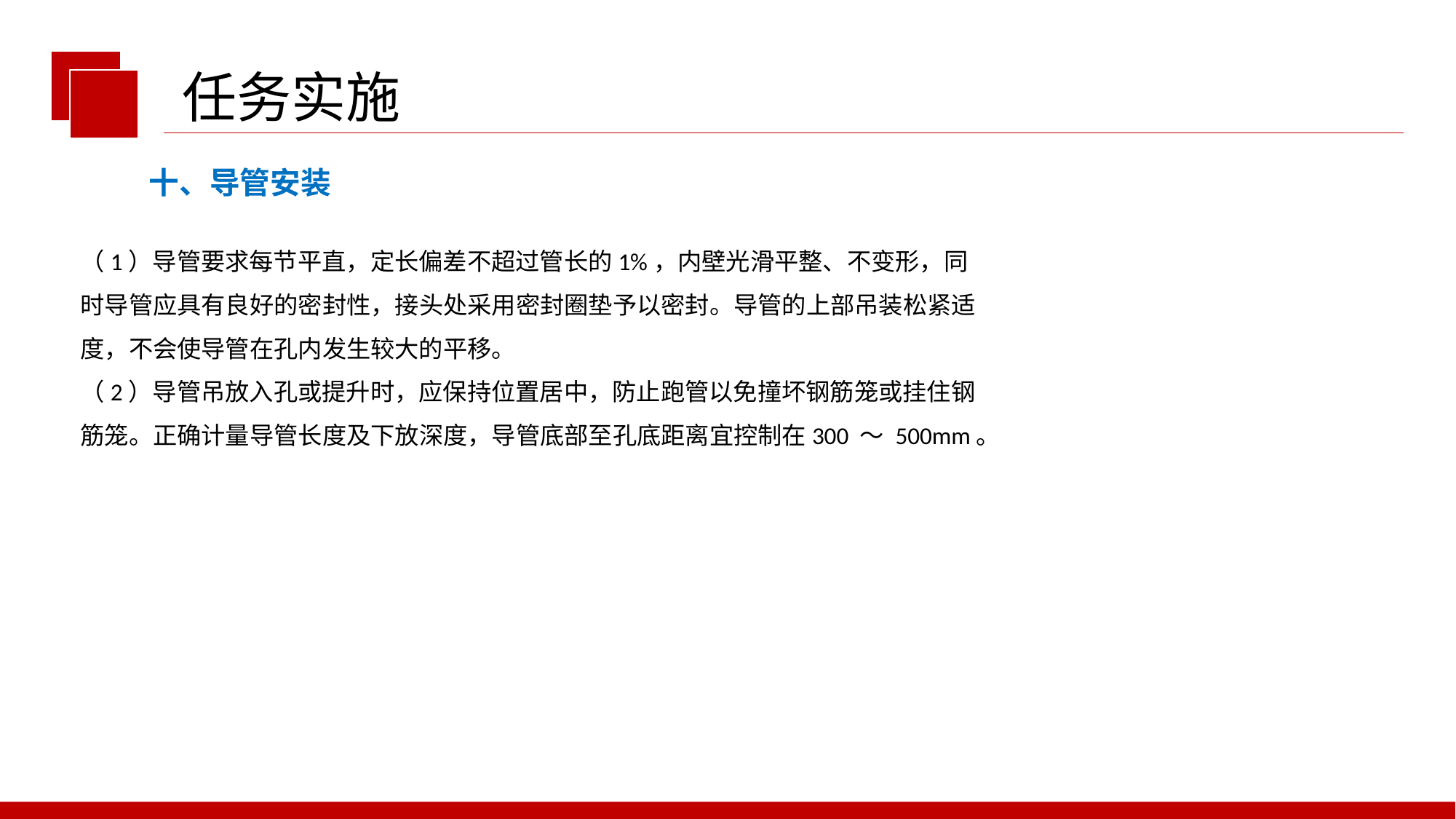

任务实施
十、导管安装
（1）导管要求每节平直，定长偏差不超过管长的1%，内壁光滑平整、不变形，同
时导管应具有良好的密封性，接头处采用密封圈垫予以密封。导管的上部吊装松紧适
度，不会使导管在孔内发生较大的平移。
（2）导管吊放入孔或提升时，应保持位置居中，防止跑管以免撞坏钢筋笼或挂住钢
筋笼。正确计量导管长度及下放深度，导管底部至孔底距离宜控制在300 ～ 500mm。